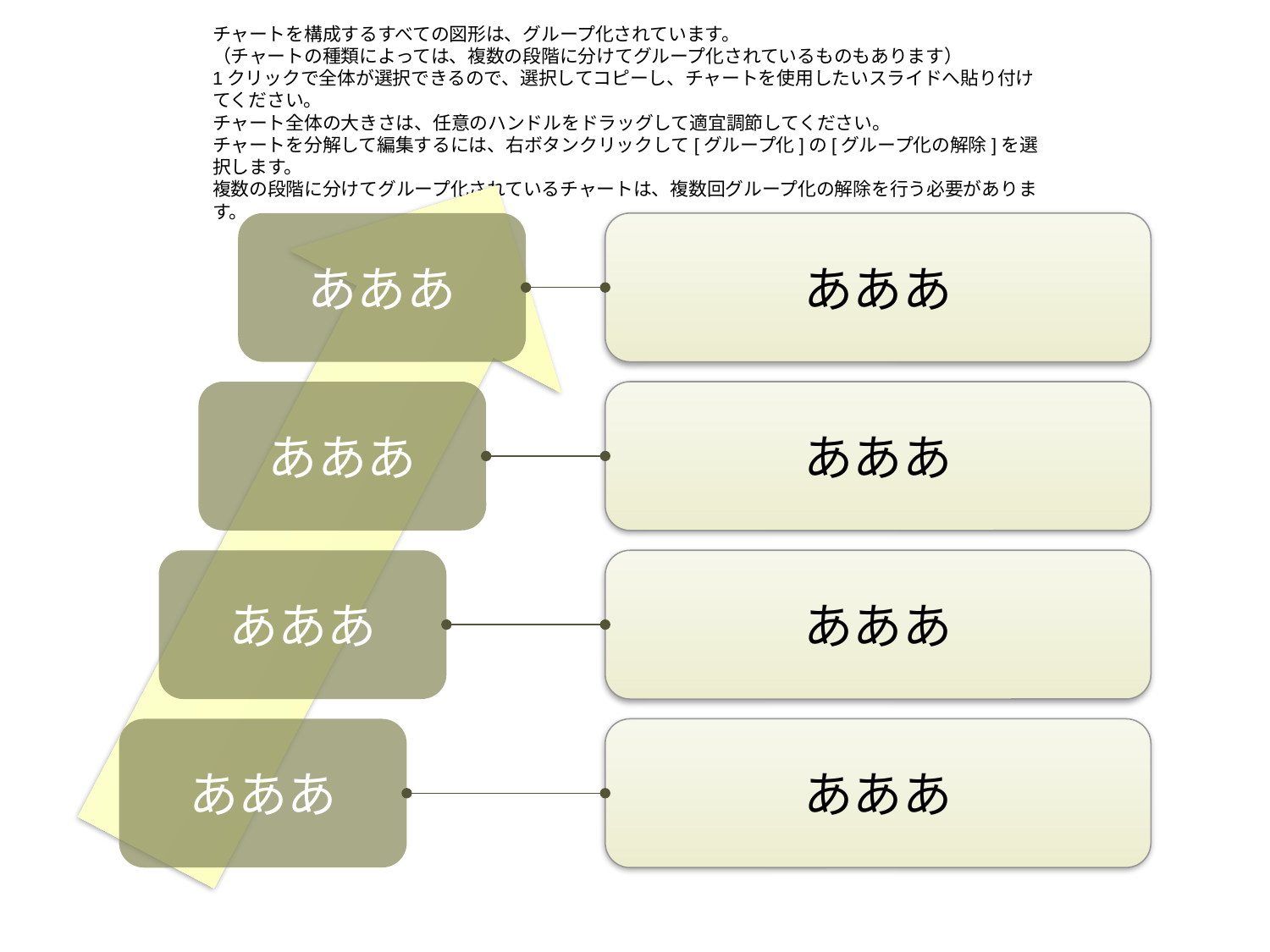

あああ
あああ

あああ
あああ
あああ
あああ
あああ
あああ